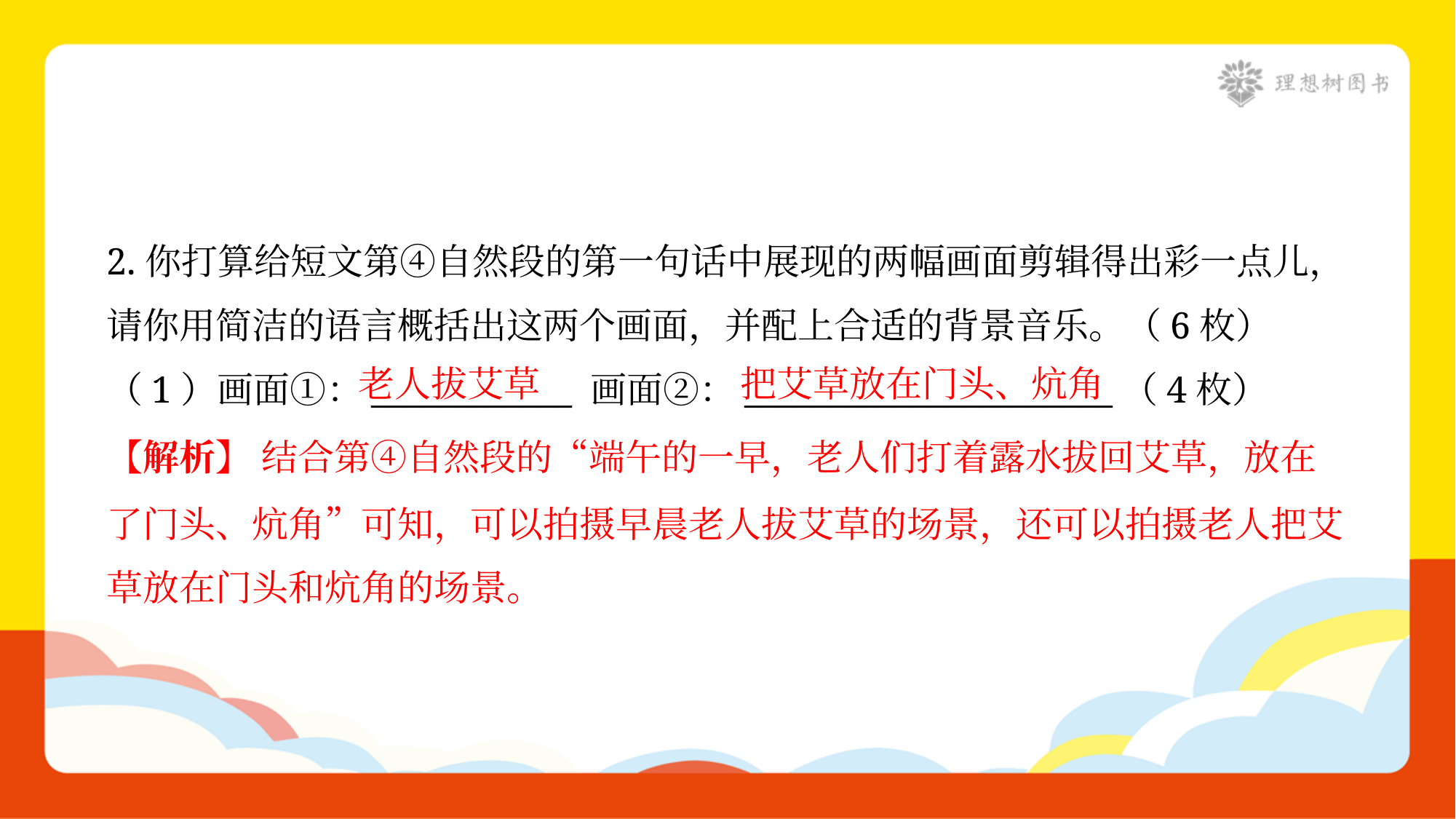

2.你打算给短文第④自然段的第一句话中展现的两幅画面剪辑得出彩一点儿，
请你用简洁的语言概括出这两个画面，并配上合适的背景音乐。（6枚）
老人拔艾草
把艾草放在门头、炕角
（1）画面①：____________ 画面②：______________________（4枚）
【解析】 结合第④自然段的“端午的一早，老人们打着露水拔回艾草，放在
了门头、炕角”可知，可以拍摄早晨老人拔艾草的场景，还可以拍摄老人把艾
草放在门头和炕角的场景。